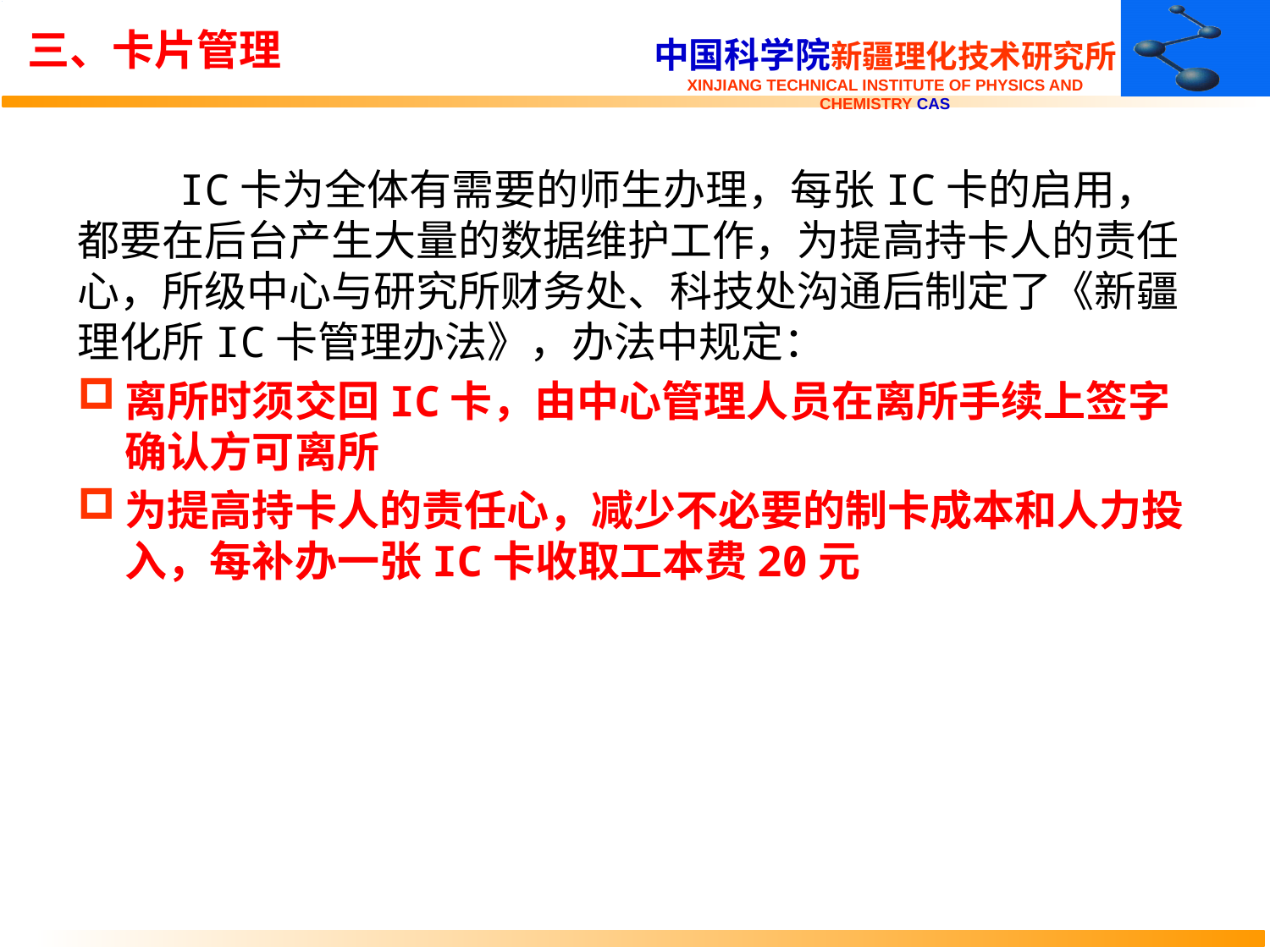

三、卡片管理
    IC卡为全体有需要的师生办理，每张IC卡的启用，都要在后台产生大量的数据维护工作，为提高持卡人的责任心，所级中心与研究所财务处、科技处沟通后制定了《新疆理化所IC卡管理办法》，办法中规定：
离所时须交回IC卡，由中心管理人员在离所手续上签字确认方可离所
为提高持卡人的责任心，减少不必要的制卡成本和人力投入，每补办一张IC卡收取工本费20元